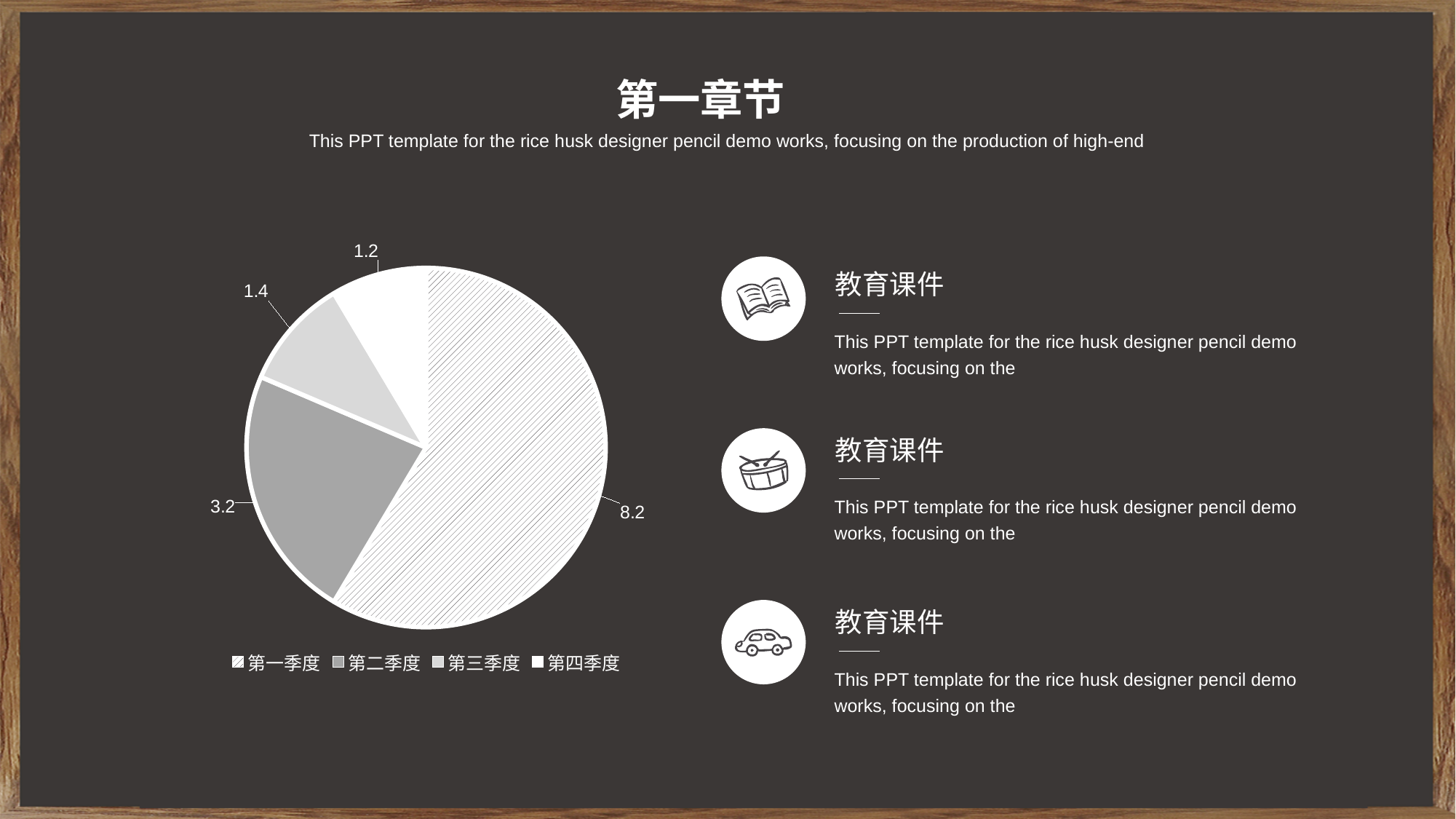

第一章节
This PPT template for the rice husk designer pencil demo works, focusing on the production of high-end

### Chart

| Category | 销售额 |
|---|---|
| 第一季度 | 8.2 |
| 第二季度 | 3.2 |
| 第三季度 | 1.4 |
| 第四季度 | 1.2 |

教育课件
This PPT template for the rice husk designer pencil demo works, focusing on the
教育课件
This PPT template for the rice husk designer pencil demo works, focusing on the

教育课件
This PPT template for the rice husk designer pencil demo works, focusing on the